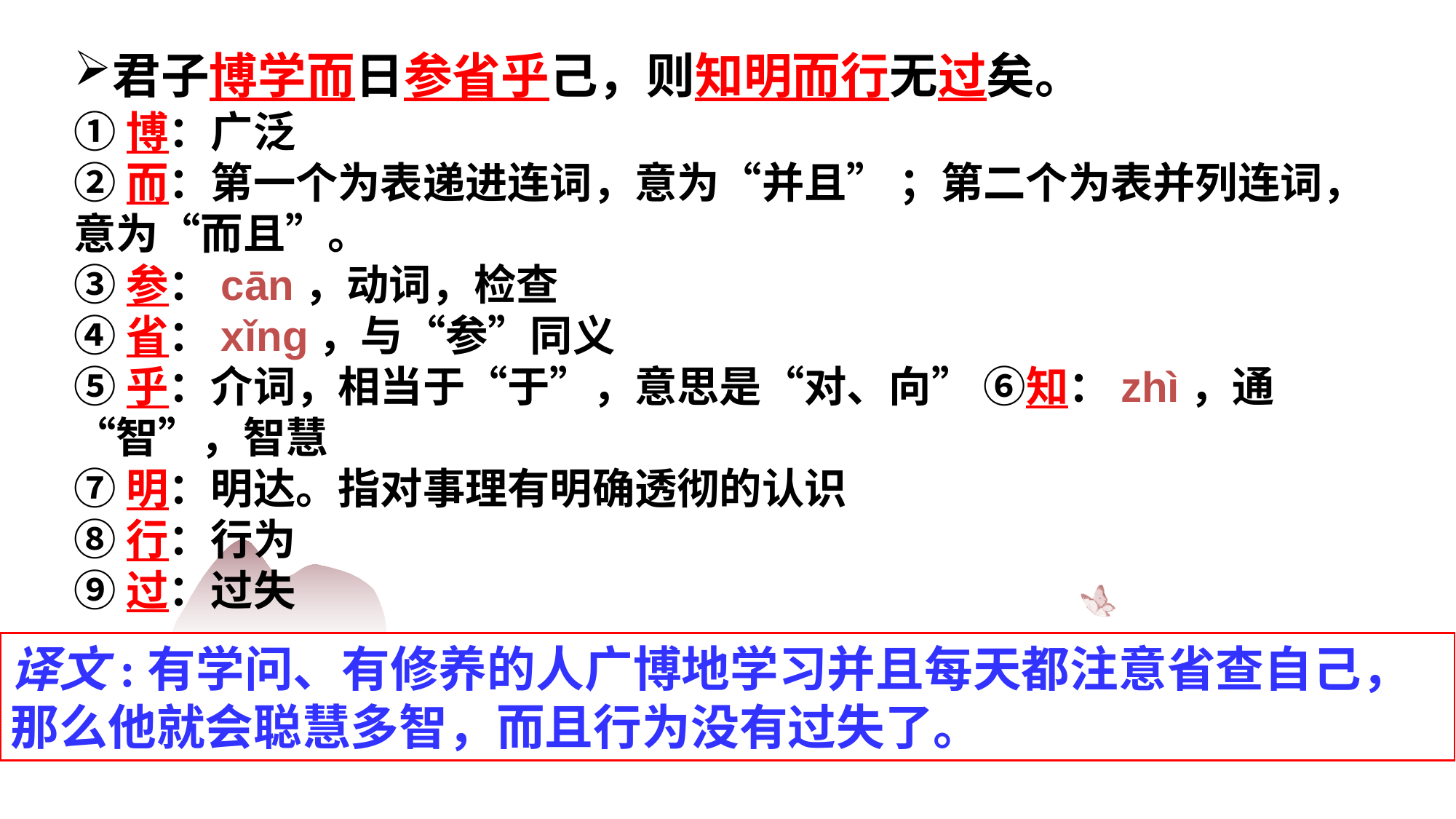

君子博学而日参省乎己，则知明而行无过矣。
①博：广泛
②而：第一个为表递进连词，意为“并且” ；第二个为表并列连词，意为“而且”。
③参：cān，动词，检查
④省：xǐng，与“参”同义
⑤乎：介词，相当于“于”，意思是“对、向” ⑥知：zhì，通“智”，智慧
⑦明：明达。指对事理有明确透彻的认识
⑧行：行为
⑨过：过失
译文:有学问、有修养的人广博地学习并且每天都注意省查自己，那么他就会聪慧多智，而且行为没有过失了。